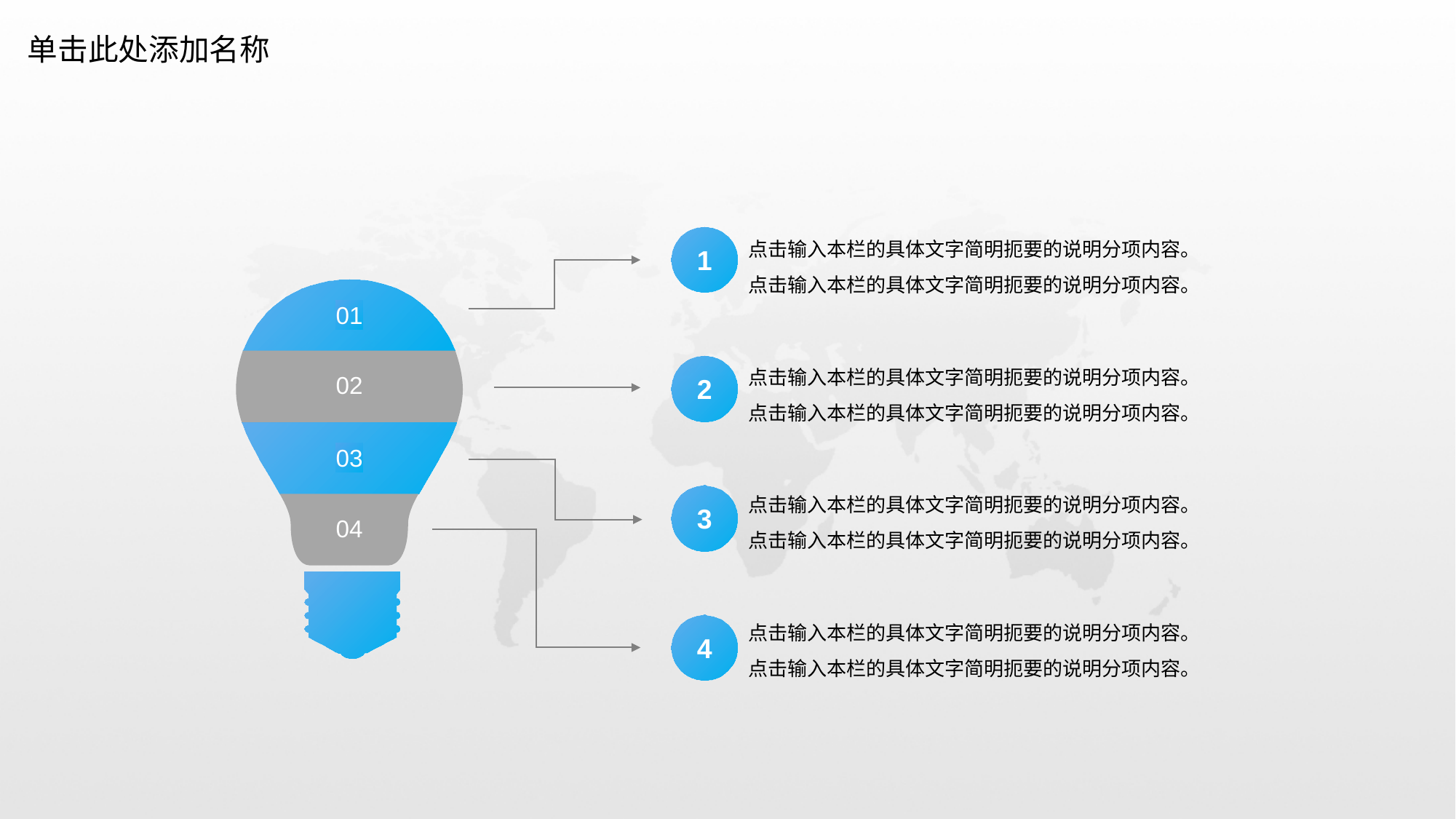

单击此处添加名称
点击输入本栏的具体文字简明扼要的说明分项内容。点击输入本栏的具体文字简明扼要的说明分项内容。
1

01
点击输入本栏的具体文字简明扼要的说明分项内容。点击输入本栏的具体文字简明扼要的说明分项内容。

02
2

03
点击输入本栏的具体文字简明扼要的说明分项内容。点击输入本栏的具体文字简明扼要的说明分项内容。
3

04

点击输入本栏的具体文字简明扼要的说明分项内容。点击输入本栏的具体文字简明扼要的说明分项内容。
4